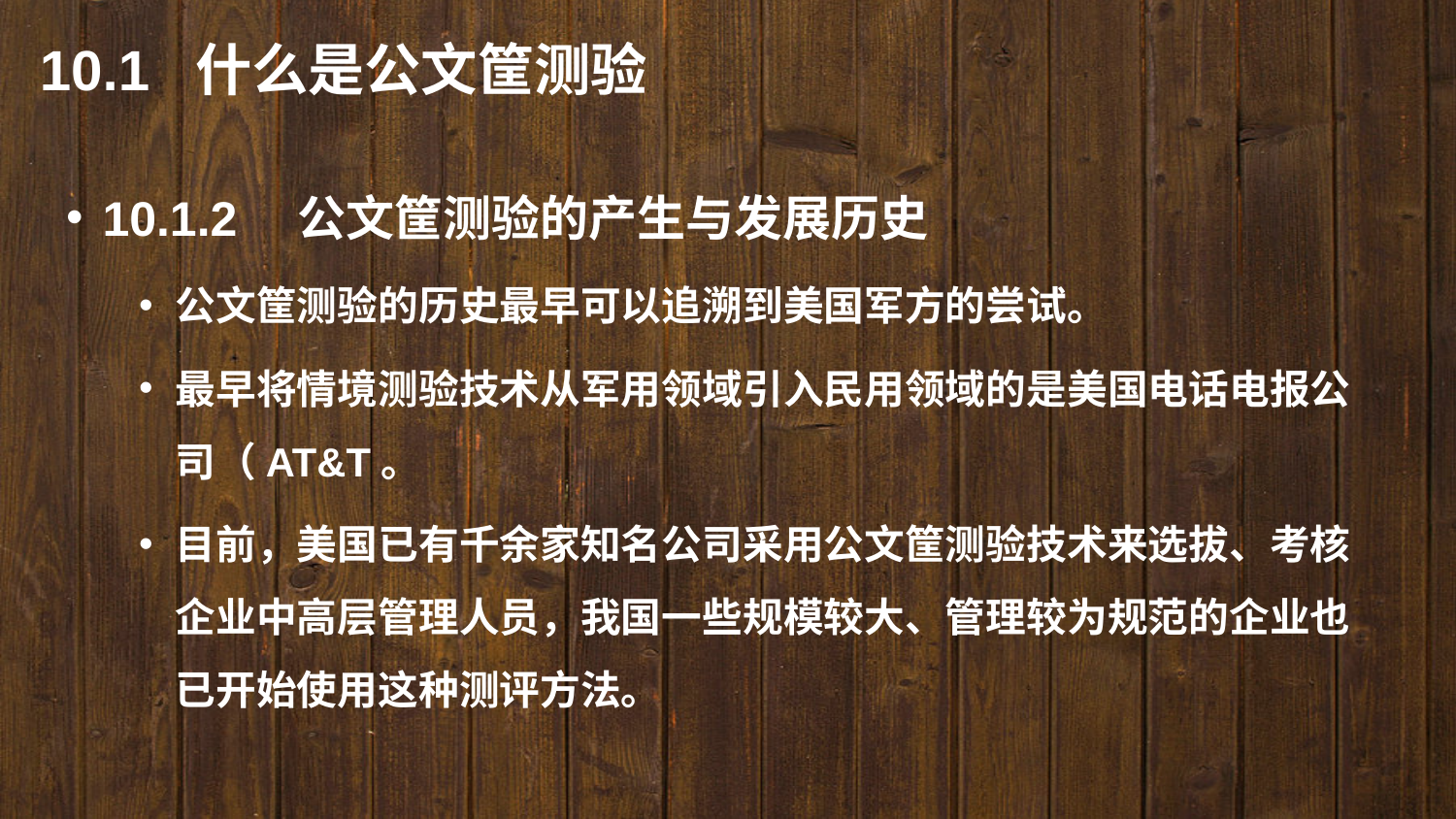

10.1  什么是公文筐测验
10.1.2　公文筐测验的产生与发展历史
公文筐测验的历史最早可以追溯到美国军方的尝试。
最早将情境测验技术从军用领域引入民用领域的是美国电话电报公司（AT&T。
目前，美国已有千余家知名公司采用公文筐测验技术来选拔、考核企业中高层管理人员，我国一些规模较大、管理较为规范的企业也已开始使用这种测评方法。